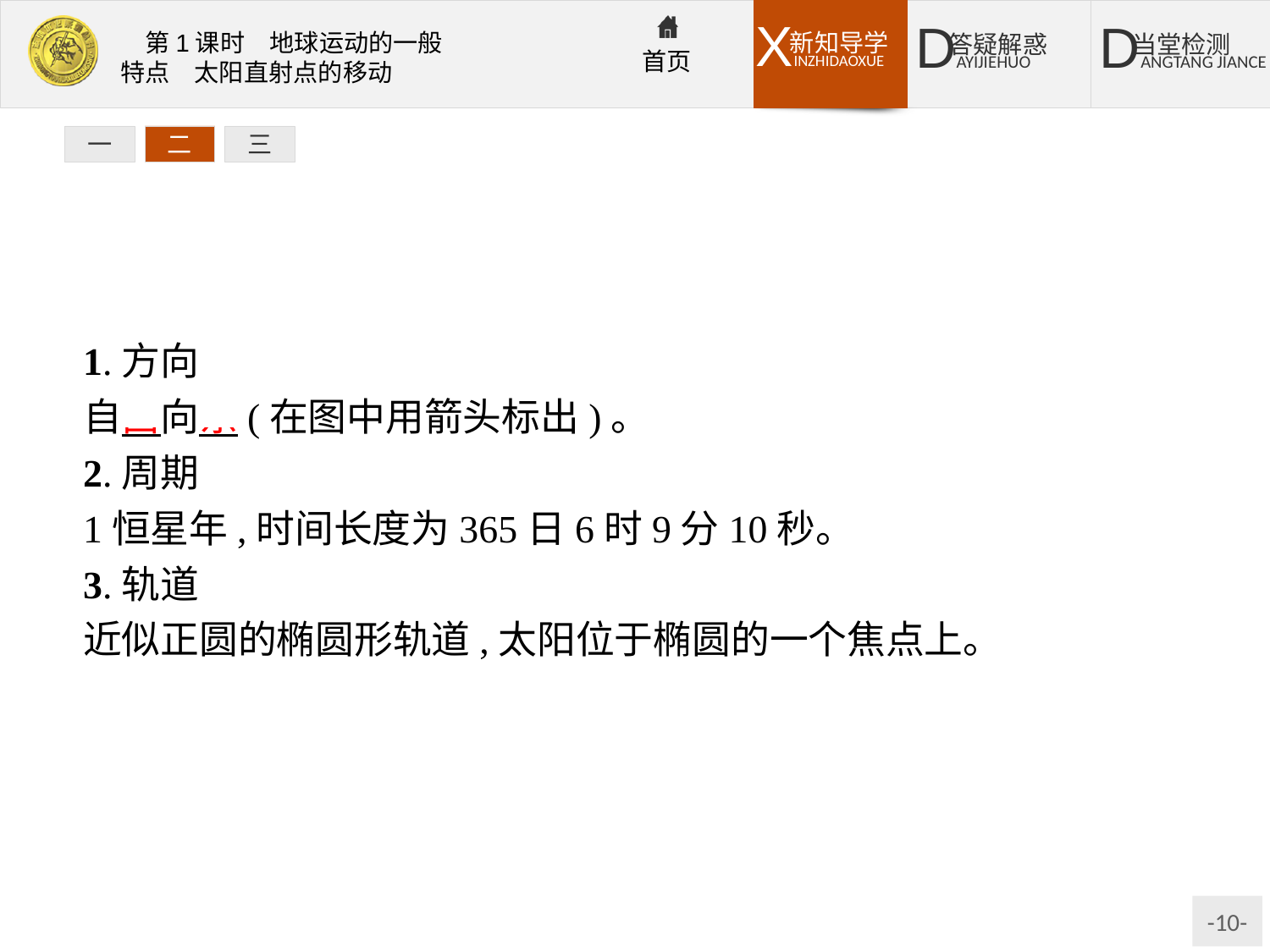

一
二
三
1.方向
自西向东(在图中用箭头标出)。
2.周期
1恒星年,时间长度为365日6时9分10秒。
3.轨道
近似正圆的椭圆形轨道,太阳位于椭圆的一个焦点上。